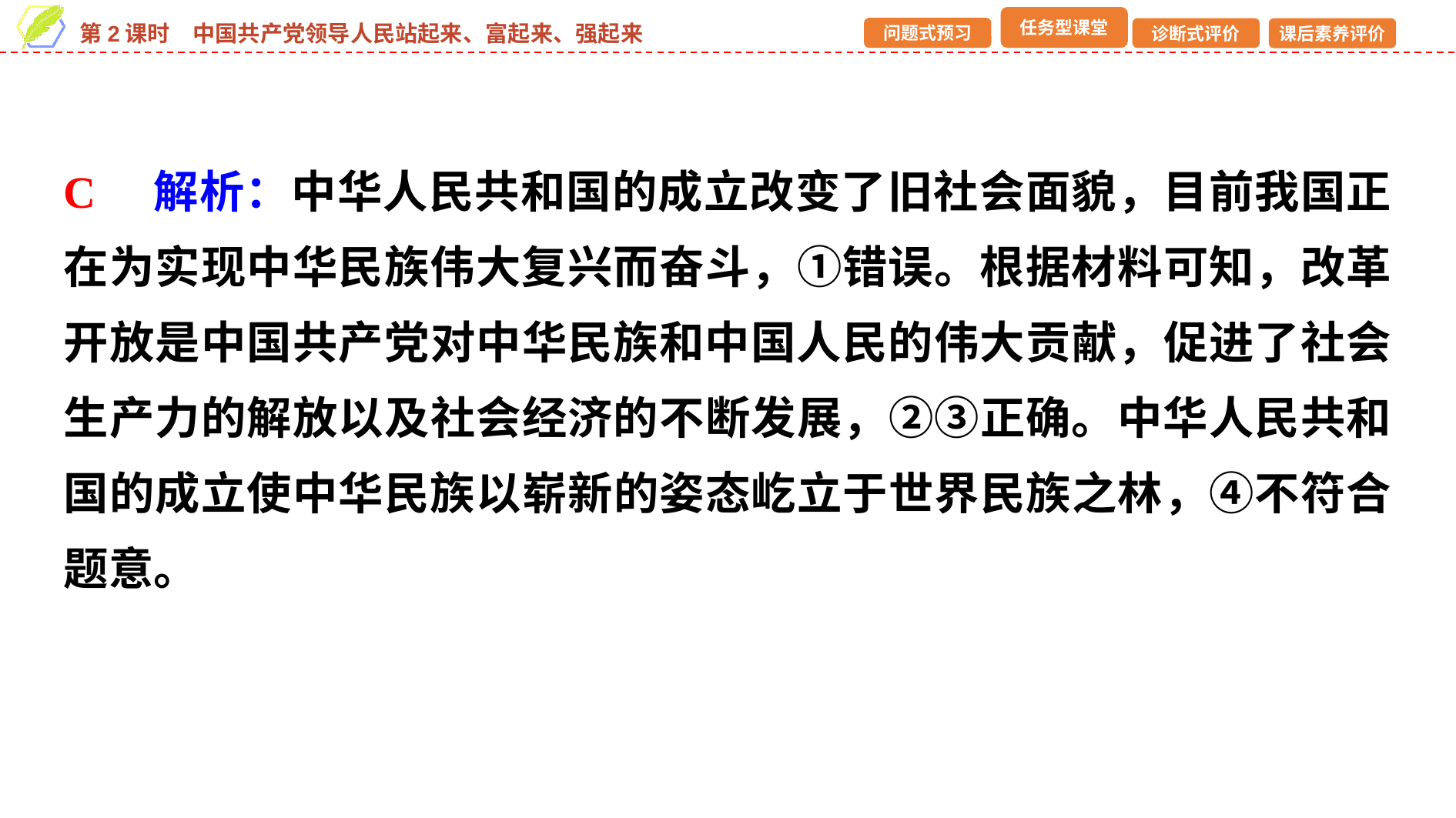

C　解析：中华人民共和国的成立改变了旧社会面貌，目前我国正在为实现中华民族伟大复兴而奋斗，①错误。根据材料可知，改革开放是中国共产党对中华民族和中国人民的伟大贡献，促进了社会生产力的解放以及社会经济的不断发展，②③正确。中华人民共和国的成立使中华民族以崭新的姿态屹立于世界民族之林，④不符合题意。